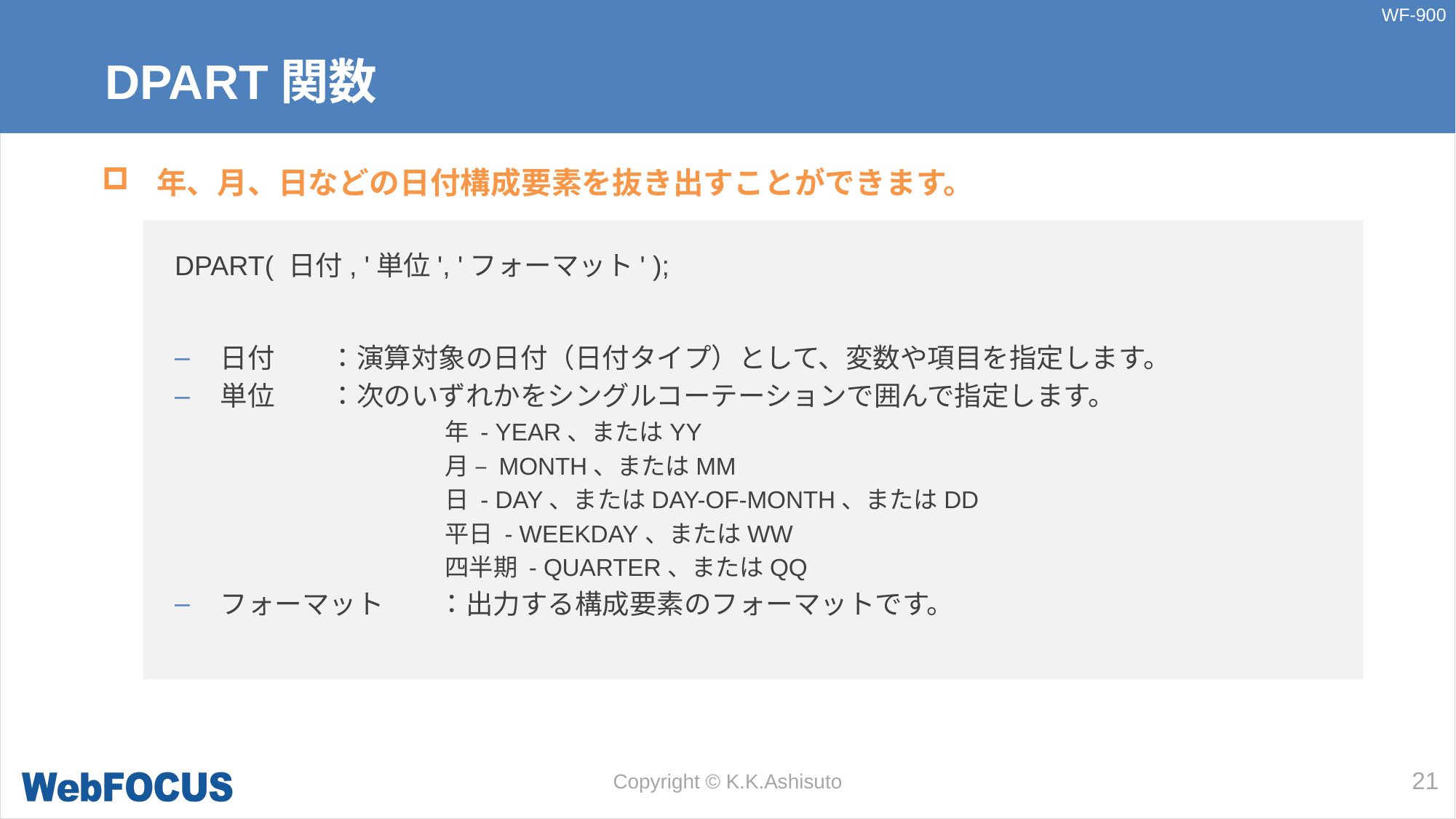

# DPART関数
年、月、日などの日付構成要素を抜き出すことができます。

DPART( 日付, '単位', 'フォーマット' );

日付	：演算対象の日付（日付タイプ）として、変数や項目を指定します。
単位	：次のいずれかをシングルコーテーションで囲んで指定します。
年 - YEAR、またはYY
月 – MONTH、またはMM
日 - DAY、またはDAY-OF-MONTH、またはDD
平日 - WEEKDAY、またはWW
四半期 - QUARTER、またはQQ
フォーマット	：出力する構成要素のフォーマットです。